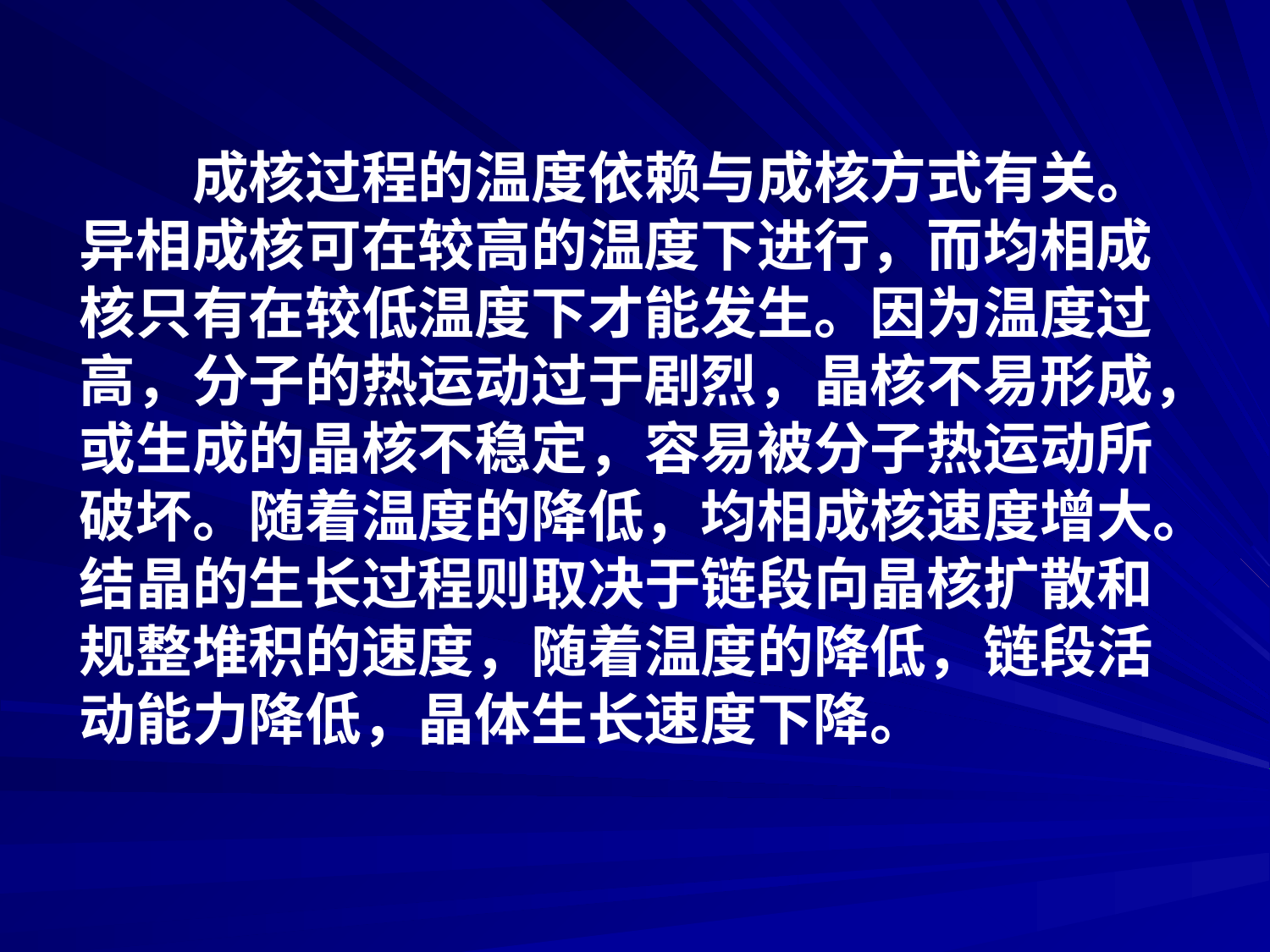

成核过程的温度依赖与成核方式有关。
异相成核可在较高的温度下进行，而均相成
核只有在较低温度下才能发生。因为温度过
高，分子的热运动过于剧烈，晶核不易形成，
或生成的晶核不稳定，容易被分子热运动所
破坏。随着温度的降低，均相成核速度增大。
结晶的生长过程则取决于链段向晶核扩散和
规整堆积的速度，随着温度的降低，链段活
动能力降低，晶体生长速度下降。